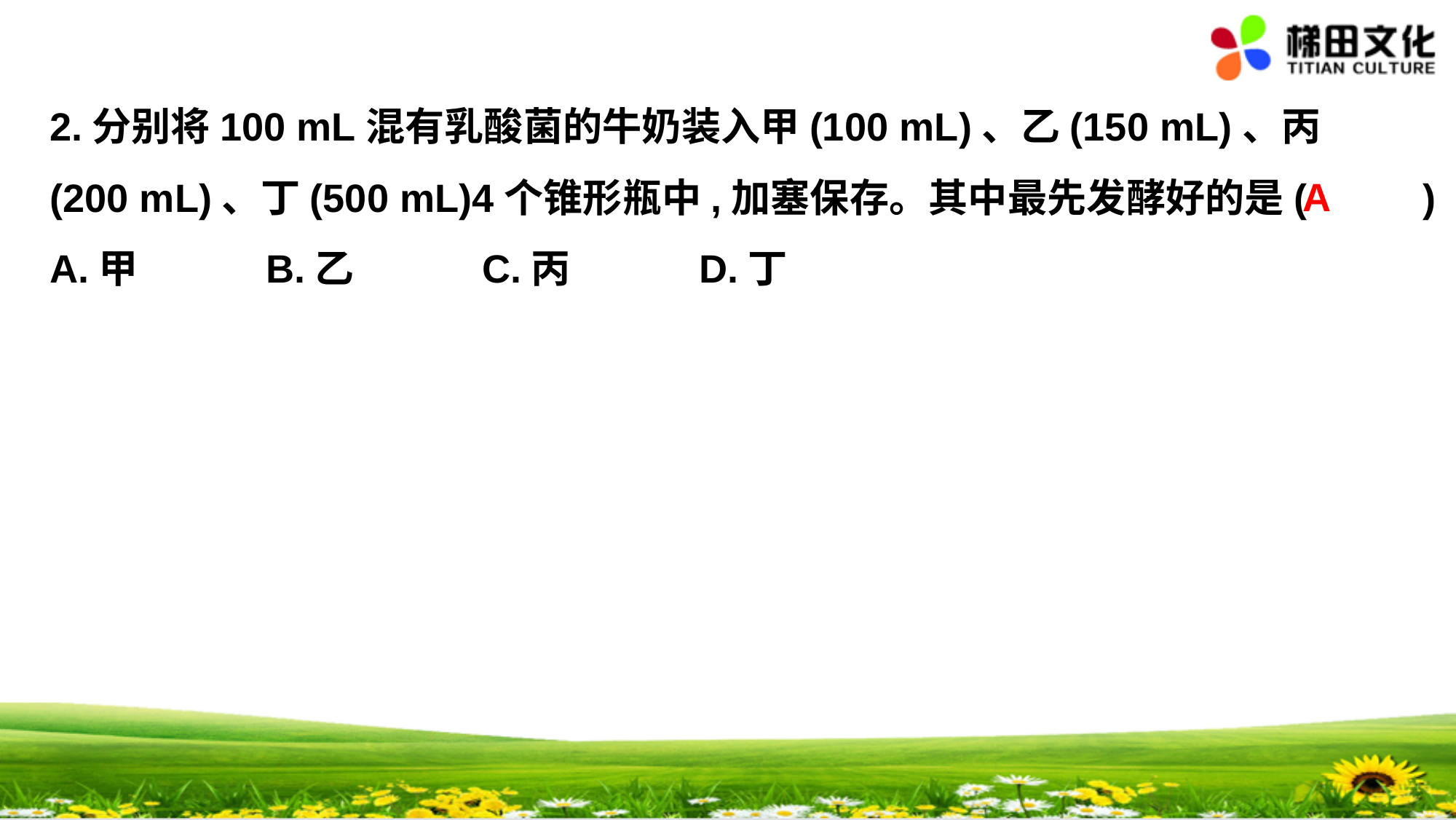

2.分别将100 mL混有乳酸菌的牛奶装入甲(100 mL)、乙(150 mL)、丙
(200 mL)、丁(500 mL)4个锥形瓶中,加塞保存。其中最先发酵好的是(　  　)
A.甲　　　B.乙　　　C.丙　　　D.丁
A